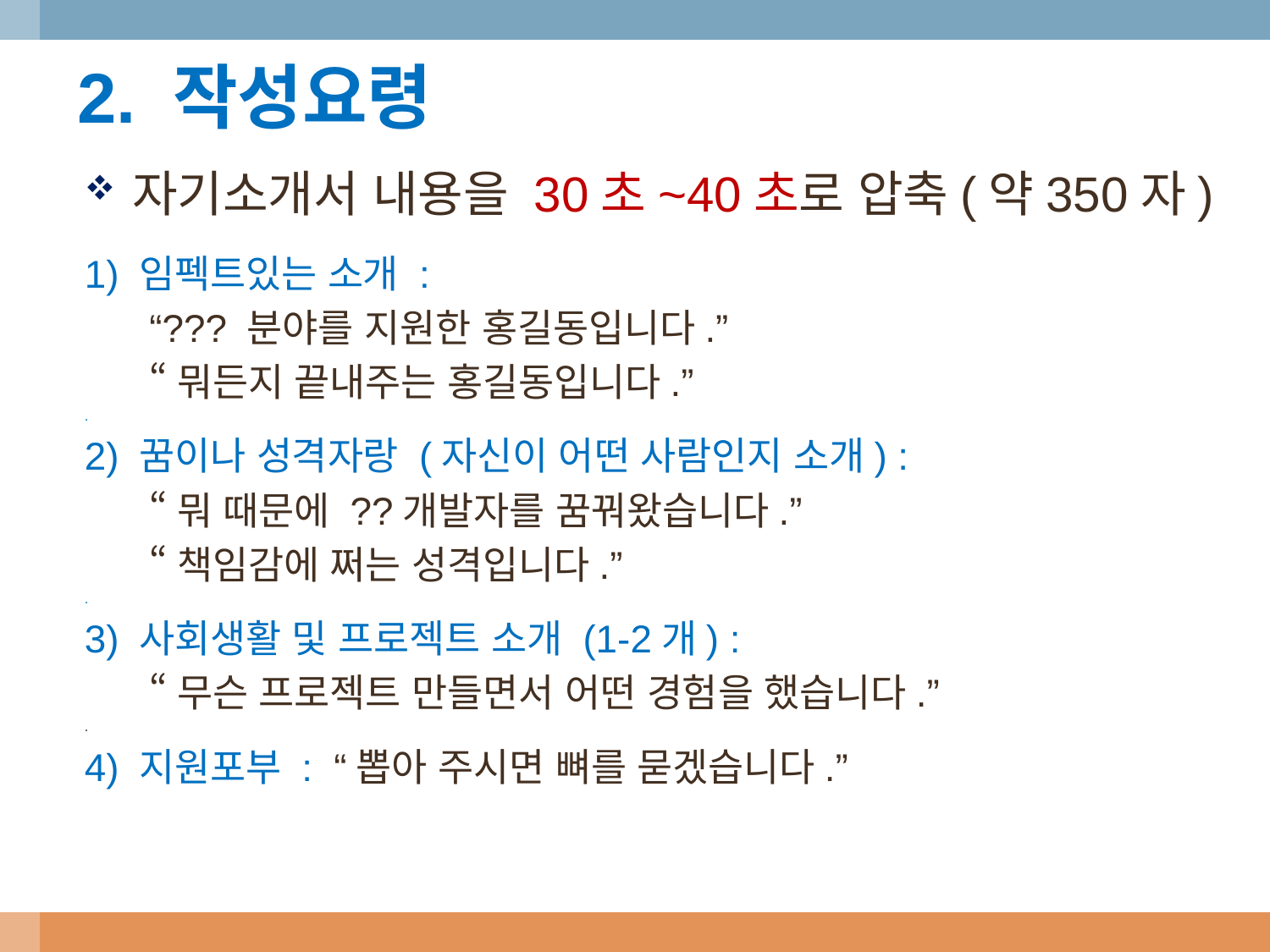

2. 작성요령
자기소개서 내용을 30초~40초로 압축(약350자)

1) 임펙트있는 소개 :
      “??? 분야를 지원한 홍길동입니다.”
      “뭐든지 끝내주는 홍길동입니다.”
.
2) 꿈이나 성격자랑 (자신이 어떤 사람인지 소개) :
      “뭐 때문에 ??개발자를 꿈꿔왔습니다.”
      “책임감에 쩌는 성격입니다.”
.
3) 사회생활 및 프로젝트 소개 (1-2개) :
      “무슨 프로젝트 만들면서 어떤 경험을 했습니다.”
.
4) 지원포부 :  “뽑아 주시면 뼈를 묻겠습니다.”